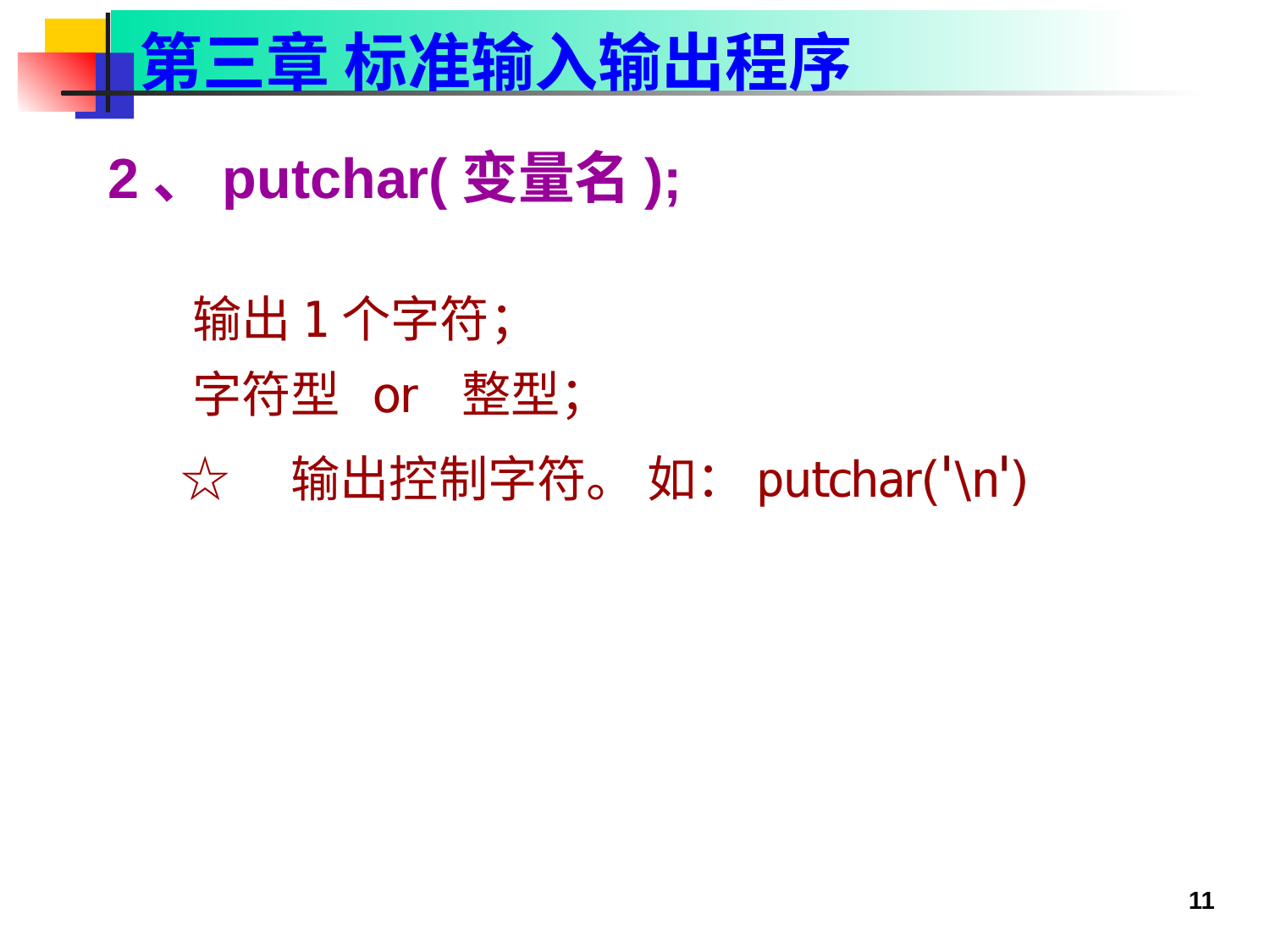

第三章 标准输入输出程序
2、putchar(变量名);
   输出1个字符；
   字符型  or  整型；
   ☆　输出控制字符。 如：putchar('\n')
11